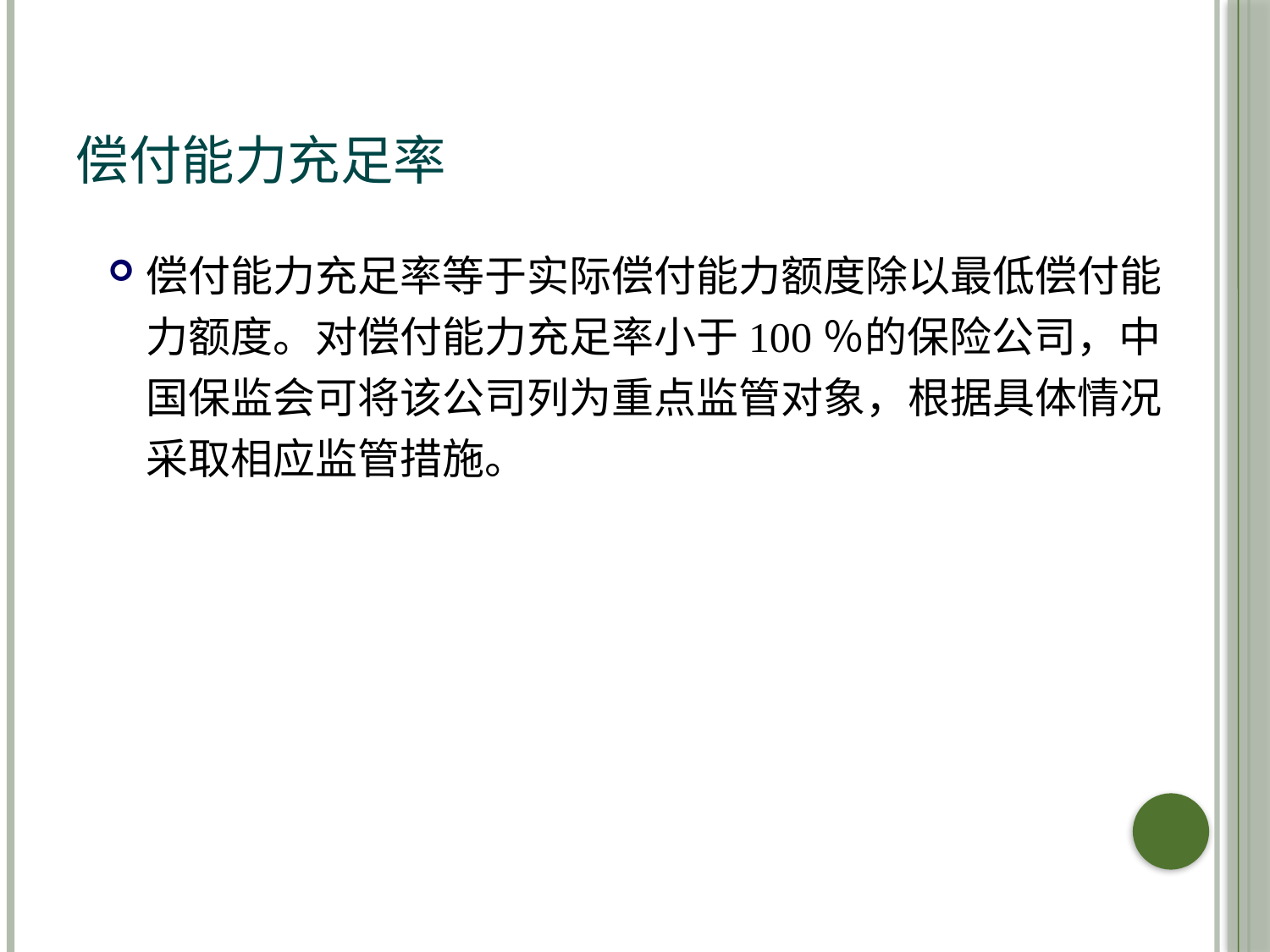

# 偿付能力充足率
偿付能力充足率等于实际偿付能力额度除以最低偿付能力额度。对偿付能力充足率小于100％的保险公司，中国保监会可将该公司列为重点监管对象，根据具体情况采取相应监管措施。